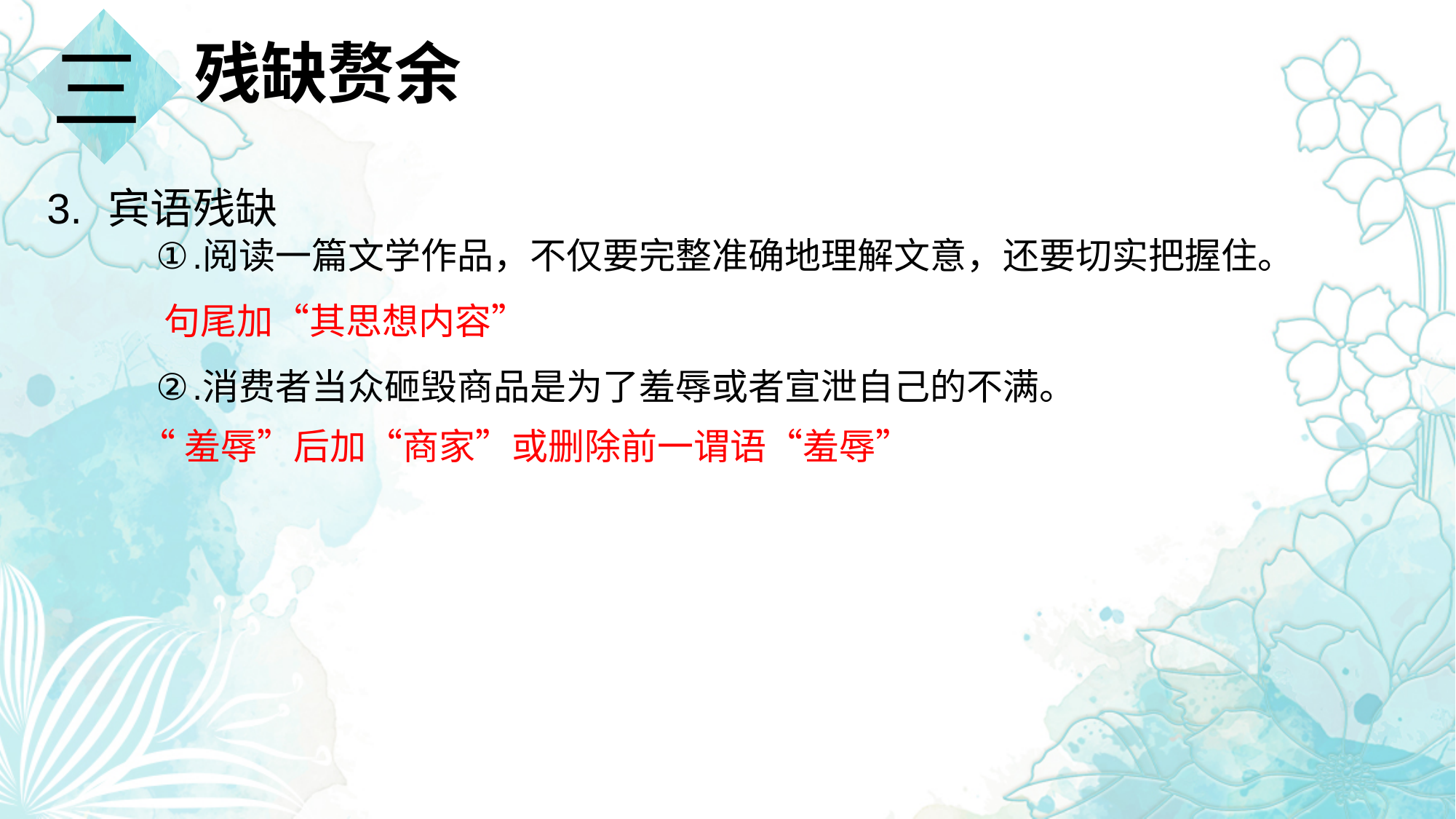

三
残缺赘余

宾语残缺
阅读一篇文学作品，不仅要完整准确地理解文意，还要切实把握住。

消费者当众砸毁商品是为了羞辱或者宣泄自己的不满。

句尾加“其思想内容”
“羞辱”后加“商家”或删除前一谓语“羞辱”